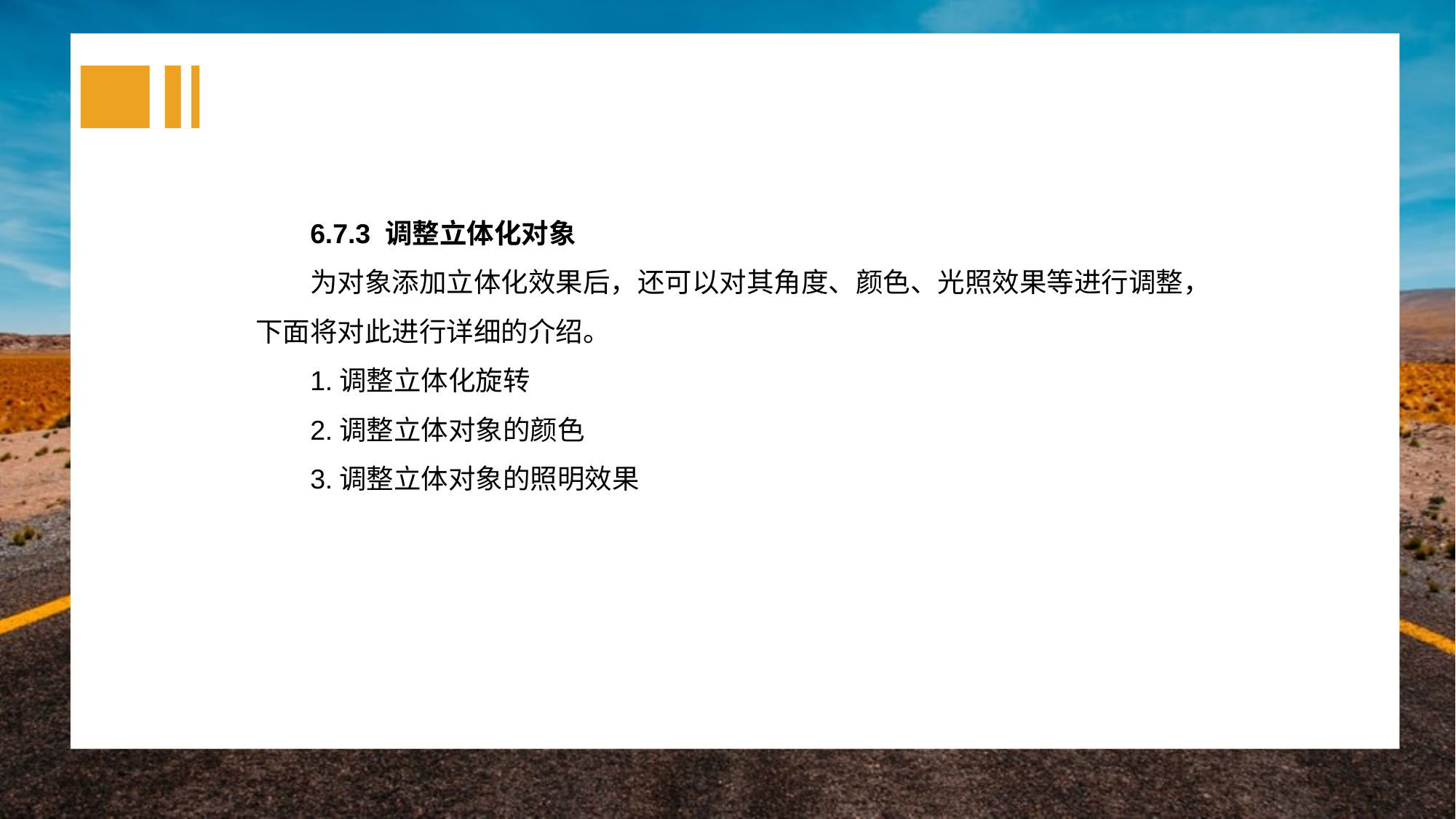

6.7.3 调整立体化对象
为对象添加立体化效果后，还可以对其角度、颜色、光照效果等进行调整，下面将对此进行详细的介绍。
1.调整立体化旋转
2.调整立体对象的颜色
3.调整立体对象的照明效果